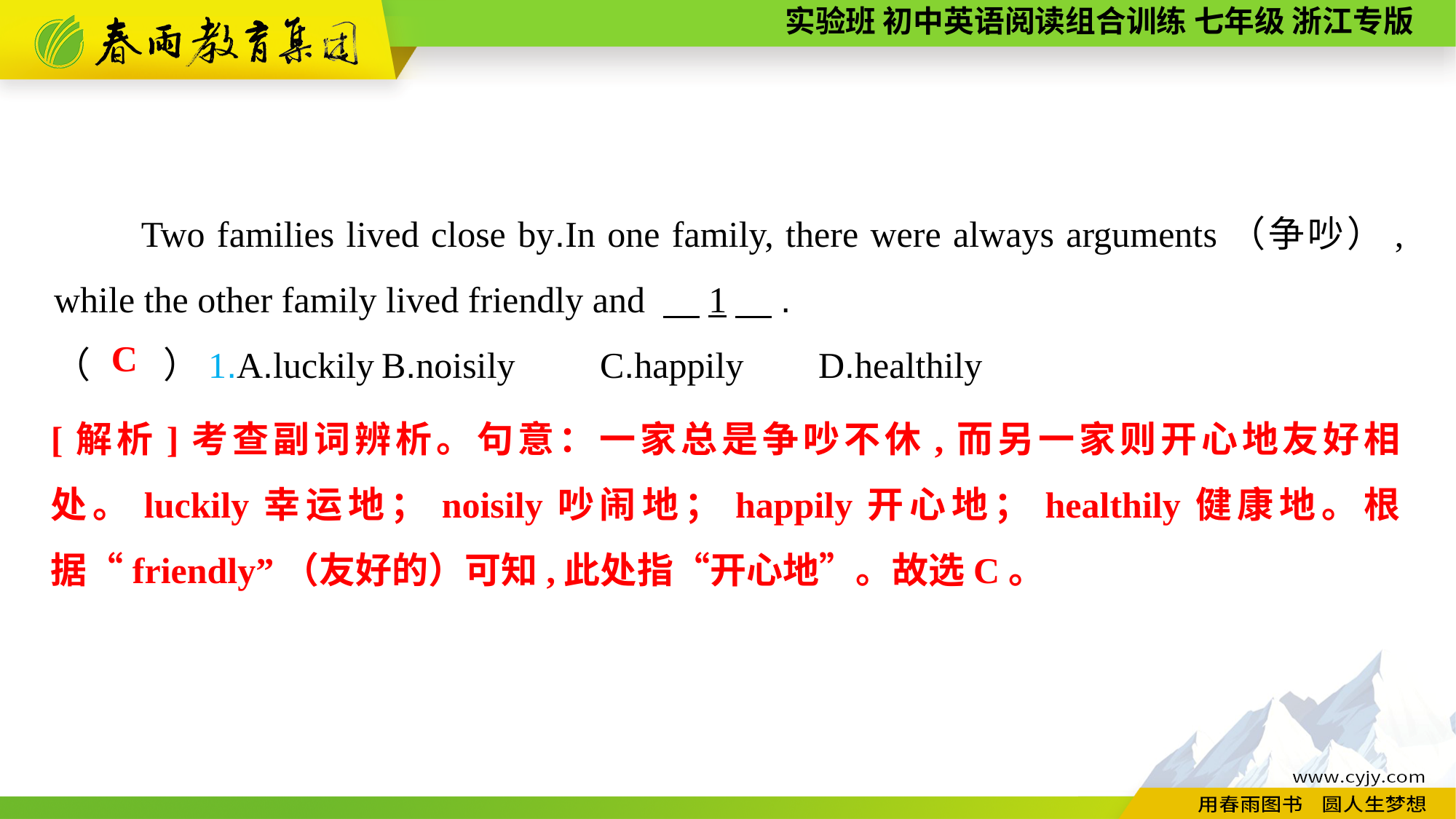

Two families lived close by.In one family, there were always arguments（争吵）, while the other family lived friendly and 　1　.
（　　）1.A.luckily	B.noisily	C.happily	D.healthily
C
[解析]考查副词辨析。句意：一家总是争吵不休,而另一家则开心地友好相处。luckily幸运地；noisily吵闹地；happily开心地；healthily健康地。根据“friendly”（友好的）可知,此处指“开心地”。故选C。